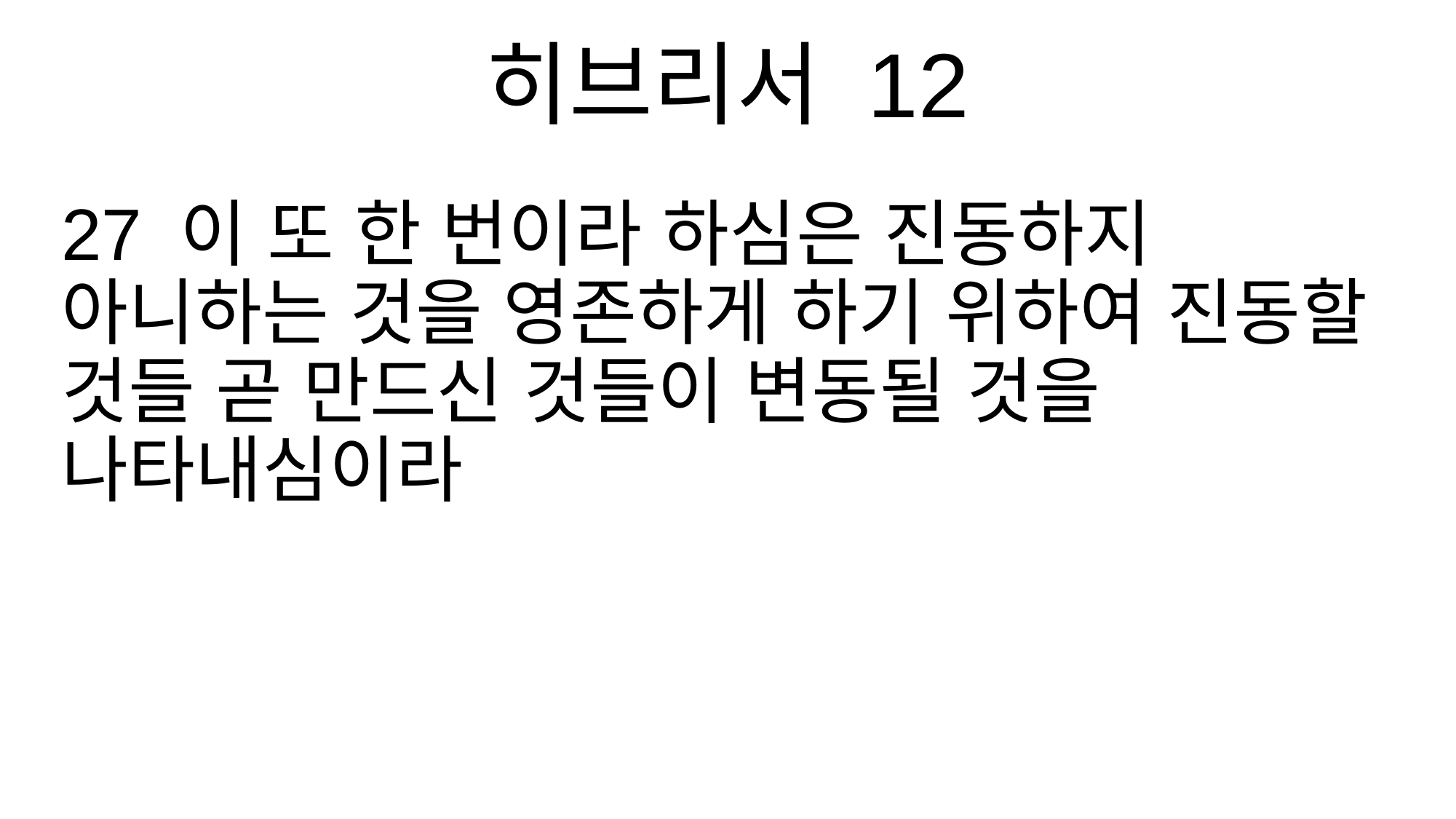

히브리서 12
27 이 또 한 번이라 하심은 진동하지 아니하는 것을 영존하게 하기 위하여 진동할 것들 곧 만드신 것들이 변동될 것을 나타내심이라